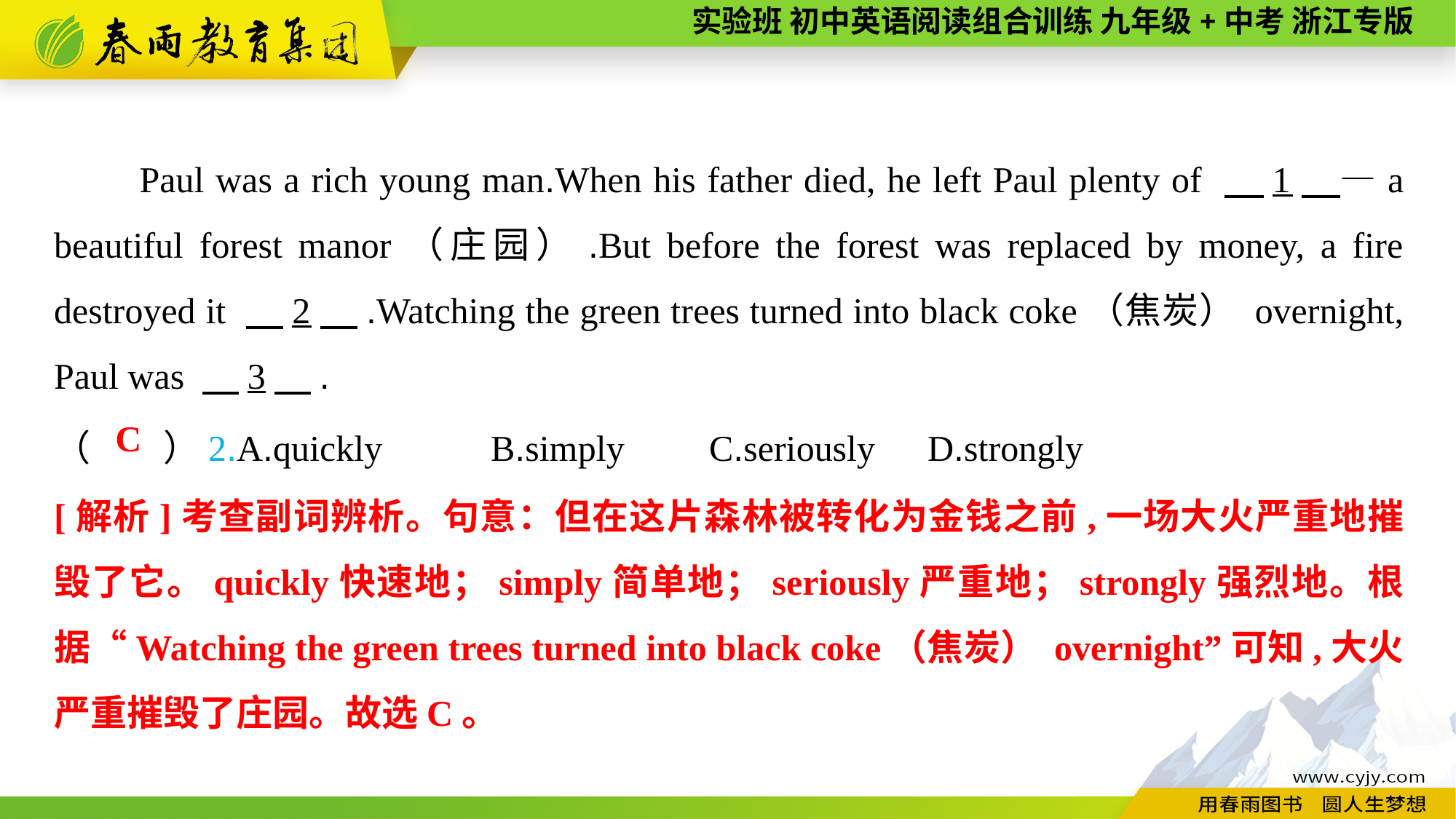

Paul was a rich young man.When his father died, he left Paul plenty of 　1　—a beautiful forest manor（庄园）.But before the forest was replaced by money, a fire destroyed it 　2　.Watching the green trees turned into black coke（焦炭） overnight, Paul was 　3　.
（　　）2.A.quickly	B.simply	C.seriously	D.strongly
C
[解析]考查副词辨析。句意：但在这片森林被转化为金钱之前,一场大火严重地摧毁了它。quickly快速地；simply简单地；seriously严重地；strongly强烈地。根据“Watching the green trees turned into black coke（焦炭） overnight”可知,大火严重摧毁了庄园。故选C。